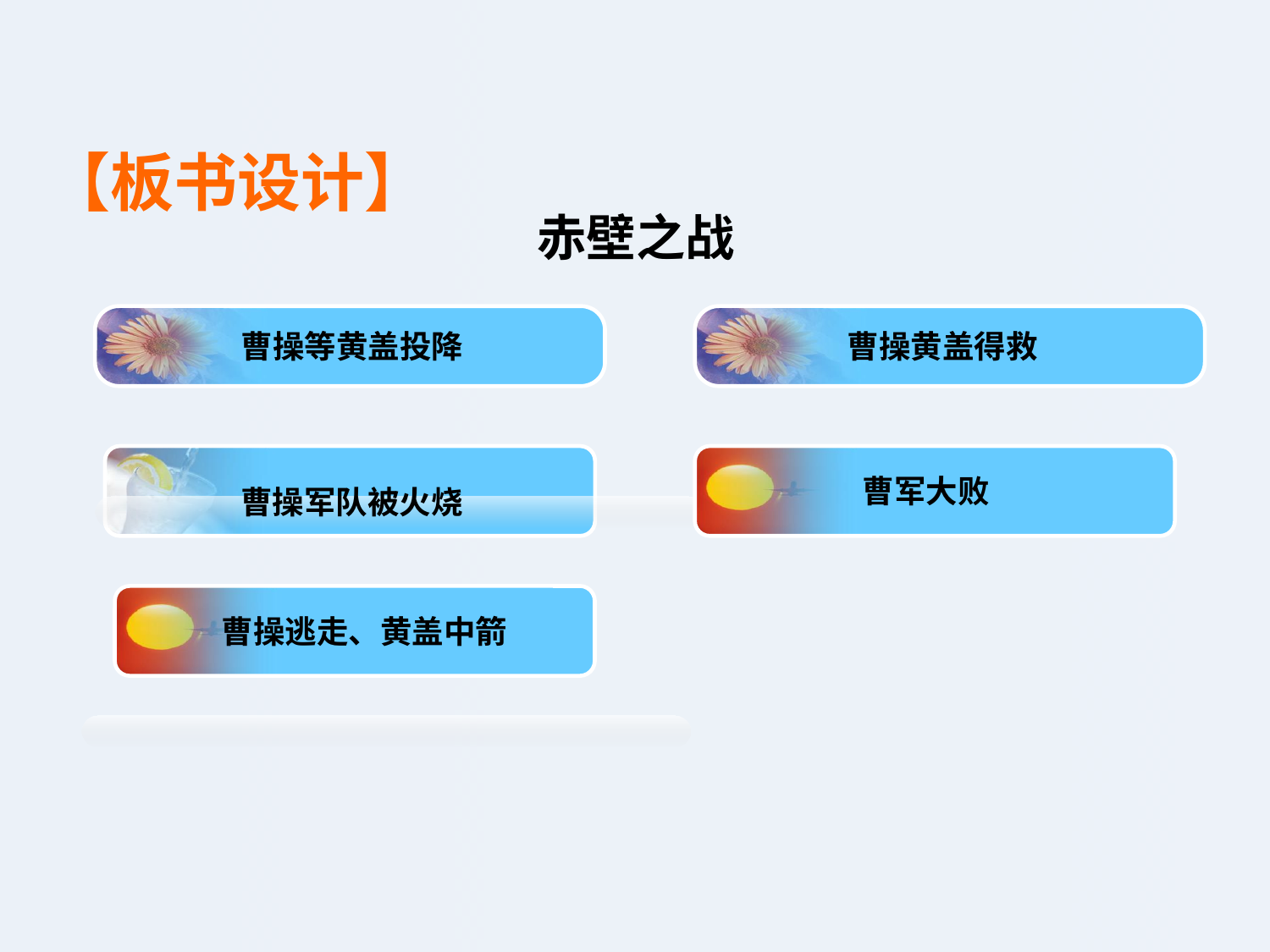

【板书设计】
赤壁之战

曹操等黄盖投降
曹操黄盖得救

曹军大败
曹操军队被火烧

曹操逃走、黄盖中箭